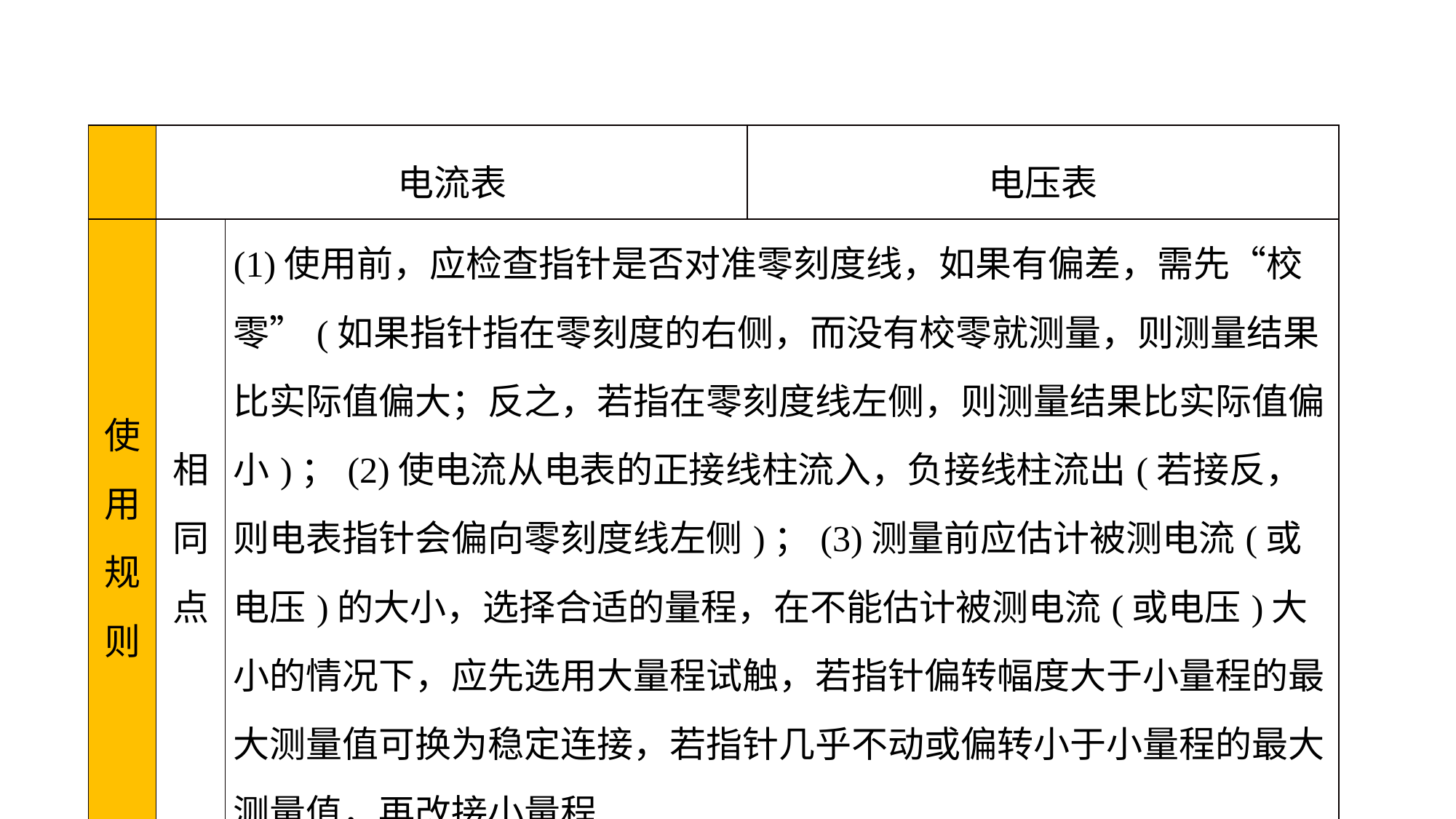

|  | 电流表 |  | 电压表 |
| --- | --- | --- | --- |
| 使 用 规 则 | 相 同 点 | (1)使用前，应检查指针是否对准零刻度线，如果有偏差，需先“校零”(如果指针指在零刻度的右侧，而没有校零就测量，则测量结果比实际值偏大；反之，若指在零刻度线左侧，则测量结果比实际值偏小)；(2)使电流从电表的正接线柱流入，负接线柱流出(若接反，则电表指针会偏向零刻度线左侧)；(3)测量前应估计被测电流(或电压)的大小，选择合适的量程，在不能估计被测电流(或电压)大小的情况下，应先选用大量程试触，若指针偏转幅度大于小量程的最大测量值可换为稳定连接，若指针几乎不动或偏转小于小量程的最大测量值，再改接小量程 |  |